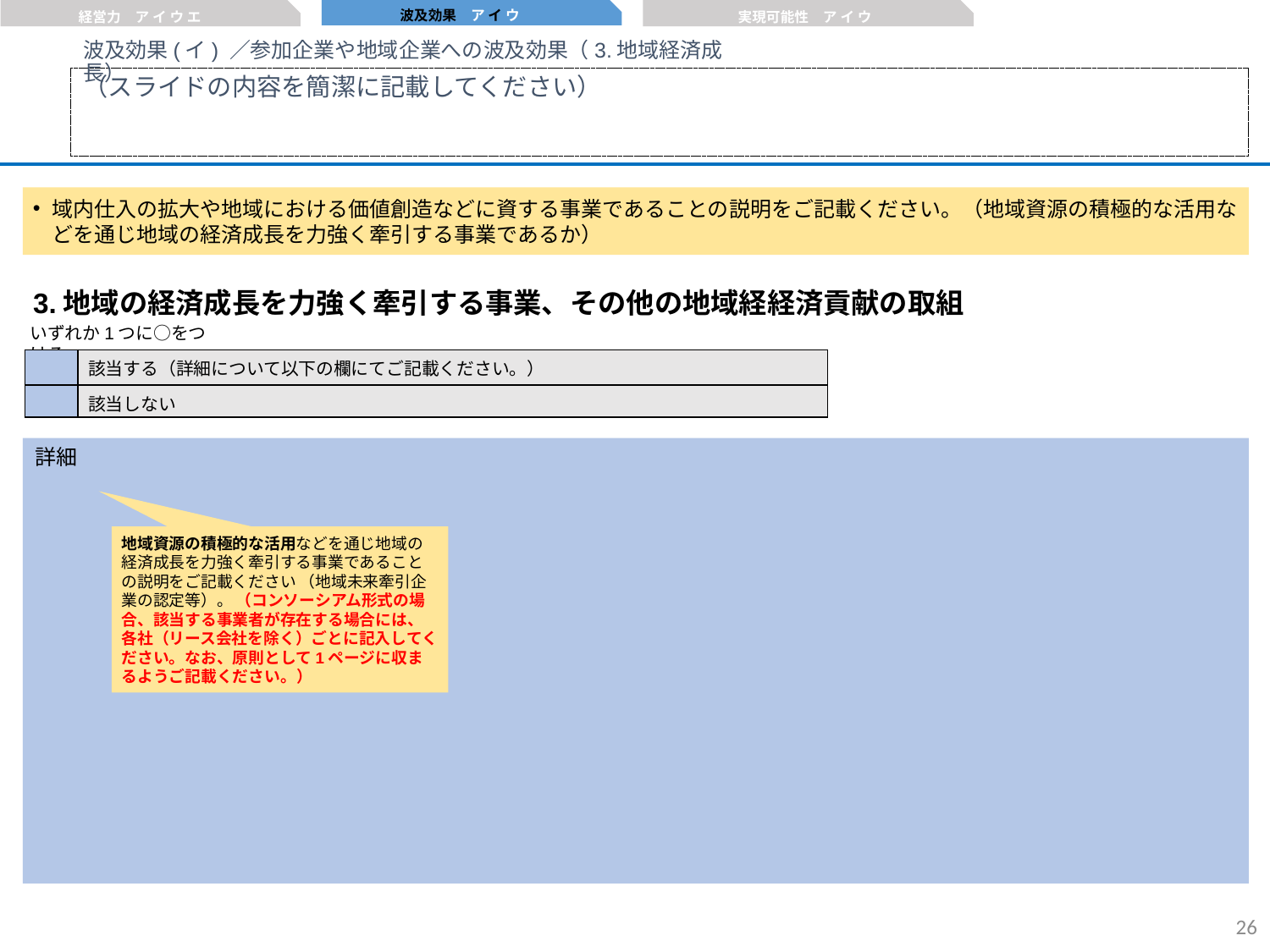

波及効果　ア イ ウ
経営力　ア イ ウ エ
実現可能性　ア イ ウ
波及効果(イ) ／参加企業や地域企業への波及効果（3.地域経済成長）
（スライドの内容を簡潔に記載してください）
域内仕入の拡大や地域における価値創造などに資する事業であることの説明をご記載ください。（地域資源の積極的な活用などを通じ地域の経済成長を力強く牽引する事業であるか）
3.地域の経済成長を力強く牽引する事業、その他の地域経経済貢献の取組
いずれか1つに○をつける。
|  | 該当する（詳細について以下の欄にてご記載ください。） |
| --- | --- |
|  | 該当しない |
詳細
地域資源の積極的な活用などを通じ地域の経済成長を力強く牽引する事業であることの説明をご記載ください （地域未来牽引企業の認定等）。 （コンソーシアム形式の場合、該当する事業者が存在する場合には、各社（リース会社を除く）ごとに記入してください。なお、原則として1ページに収まるようご記載ください。）
26